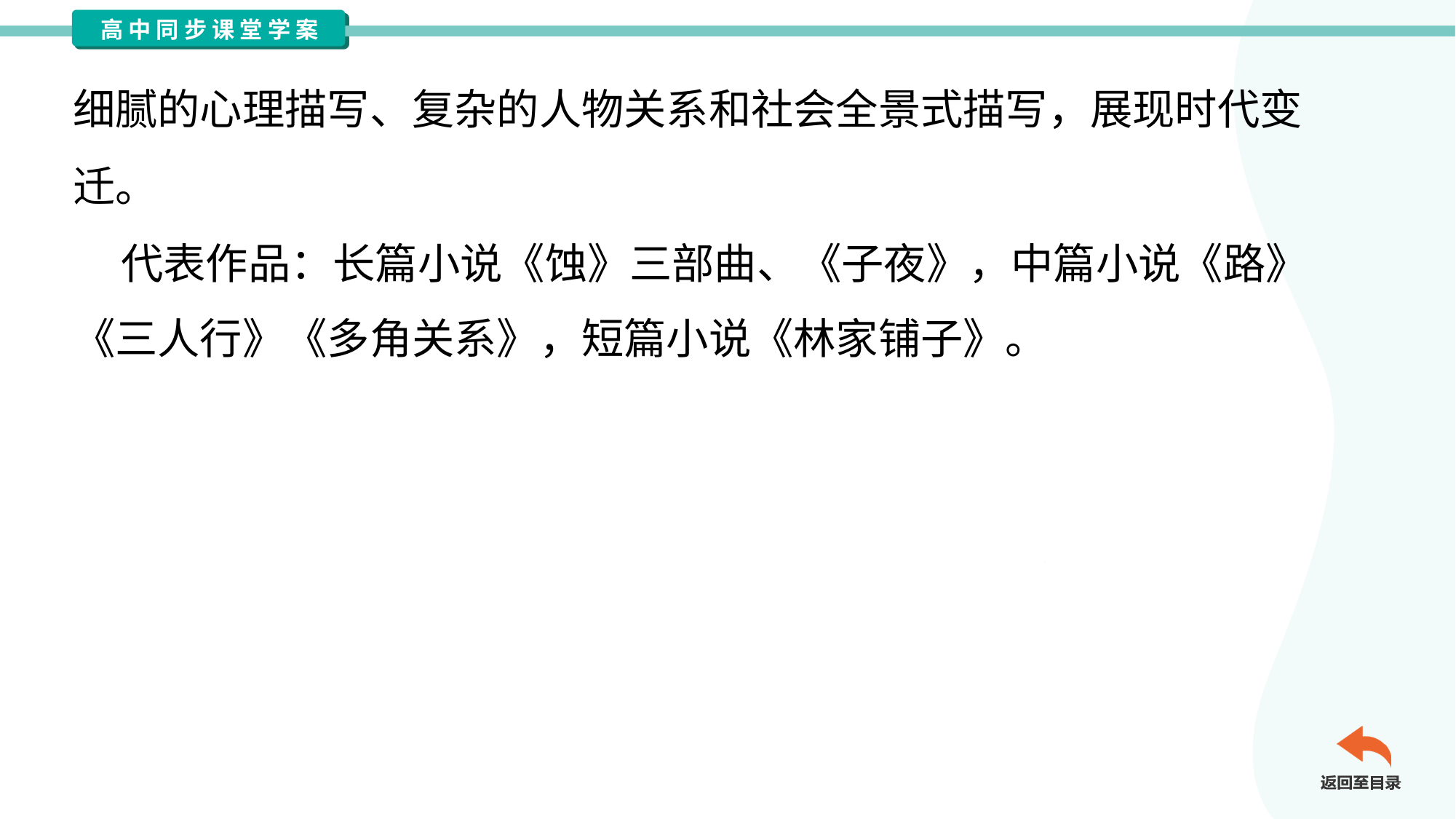

细腻的心理描写、复杂的人物关系和社会全景式描写，展现时代变
迁。
    代表作品：长篇小说《蚀》三部曲、《子夜》，中篇小说《路》
《三人行》《多角关系》，短篇小说《林家铺子》。#1.2